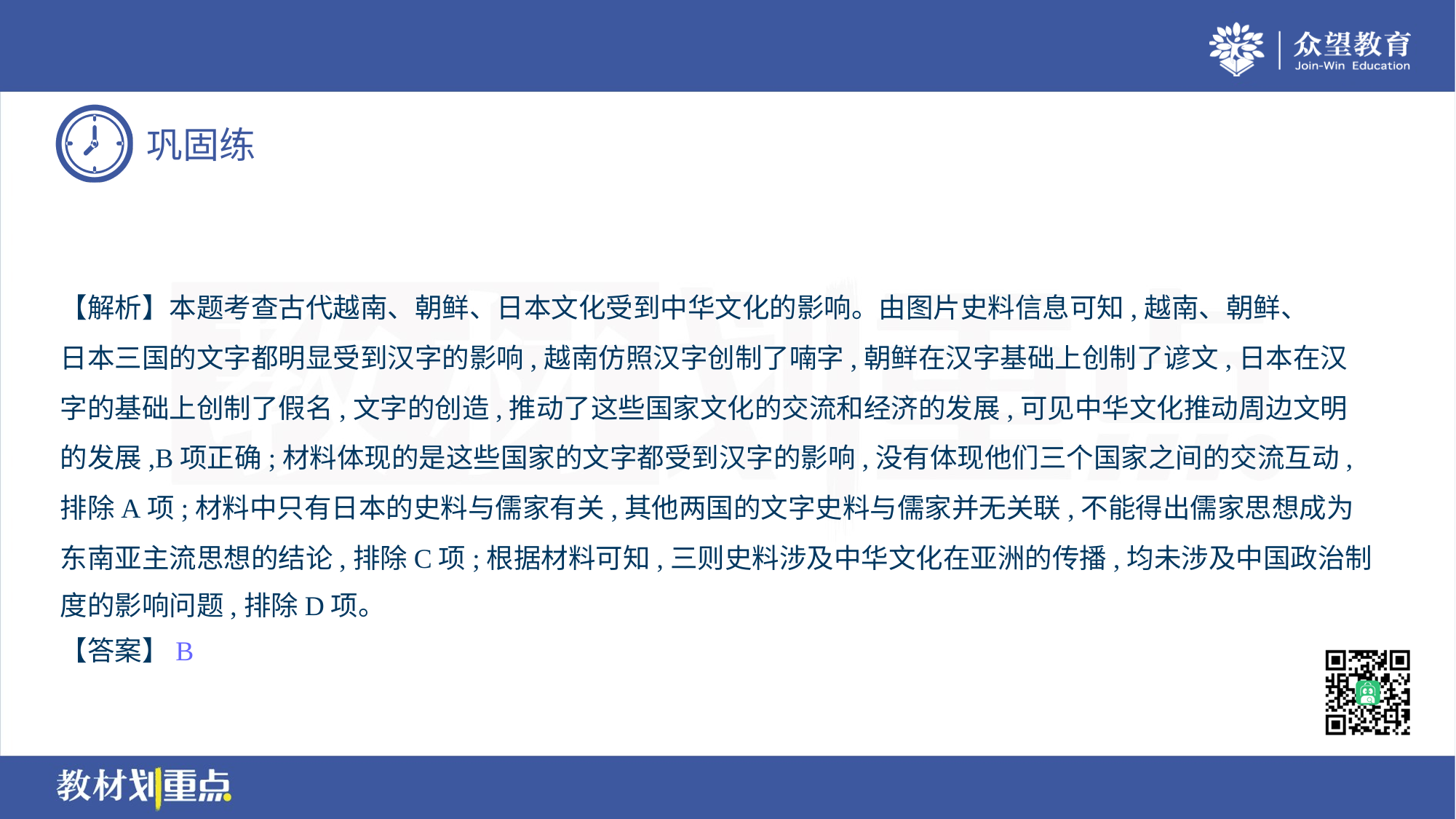

【解析】本题考查古代越南、朝鲜、日本文化受到中华文化的影响。由图片史料信息可知,越南、朝鲜、
日本三国的文字都明显受到汉字的影响,越南仿照汉字创制了喃字,朝鲜在汉字基础上创制了谚文,日本在汉
字的基础上创制了假名,文字的创造,推动了这些国家文化的交流和经济的发展,可见中华文化推动周边文明
的发展,B项正确;材料体现的是这些国家的文字都受到汉字的影响,没有体现他们三个国家之间的交流互动,
排除A项;材料中只有日本的史料与儒家有关,其他两国的文字史料与儒家并无关联,不能得出儒家思想成为
东南亚主流思想的结论,排除C项;根据材料可知,三则史料涉及中华文化在亚洲的传播,均未涉及中国政治制
度的影响问题,排除D项。
【答案】B